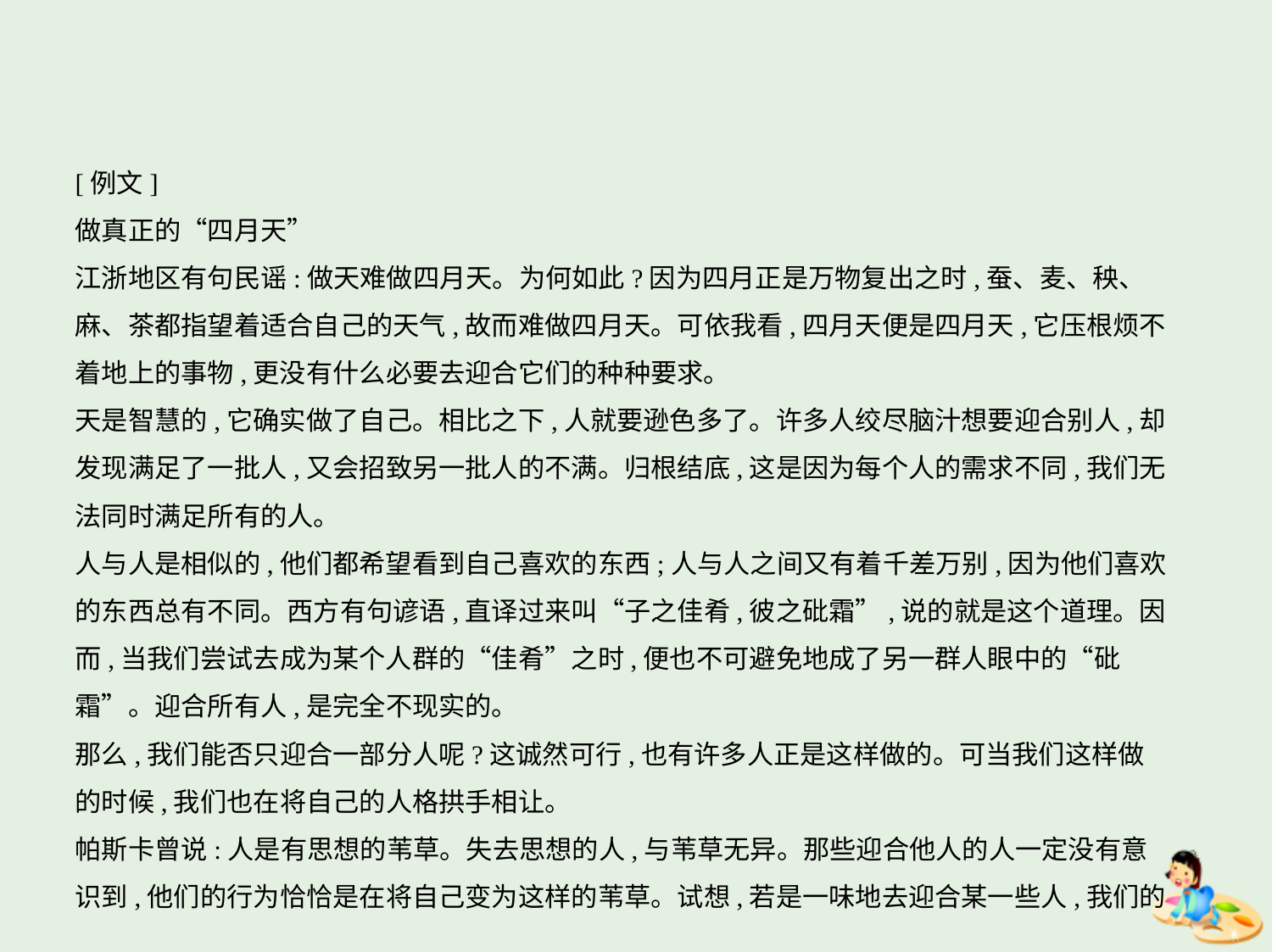

[例文]
做真正的“四月天”
江浙地区有句民谣:做天难做四月天。为何如此?因为四月正是万物复出之时,蚕、麦、秧、
麻、茶都指望着适合自己的天气,故而难做四月天。可依我看,四月天便是四月天,它压根烦不
着地上的事物,更没有什么必要去迎合它们的种种要求。
天是智慧的,它确实做了自己。相比之下,人就要逊色多了。许多人绞尽脑汁想要迎合别人,却
发现满足了一批人,又会招致另一批人的不满。归根结底,这是因为每个人的需求不同,我们无
法同时满足所有的人。
人与人是相似的,他们都希望看到自己喜欢的东西;人与人之间又有着千差万别,因为他们喜欢
的东西总有不同。西方有句谚语,直译过来叫“子之佳肴,彼之砒霜”,说的就是这个道理。因
而,当我们尝试去成为某个人群的“佳肴”之时,便也不可避免地成了另一群人眼中的“砒
霜”。迎合所有人,是完全不现实的。
那么,我们能否只迎合一部分人呢?这诚然可行,也有许多人正是这样做的。可当我们这样做
的时候,我们也在将自己的人格拱手相让。
帕斯卡曾说:人是有思想的苇草。失去思想的人,与苇草无异。那些迎合他人的人一定没有意
识到,他们的行为恰恰是在将自己变为这样的苇草。试想,若是一味地去迎合某一些人,我们的